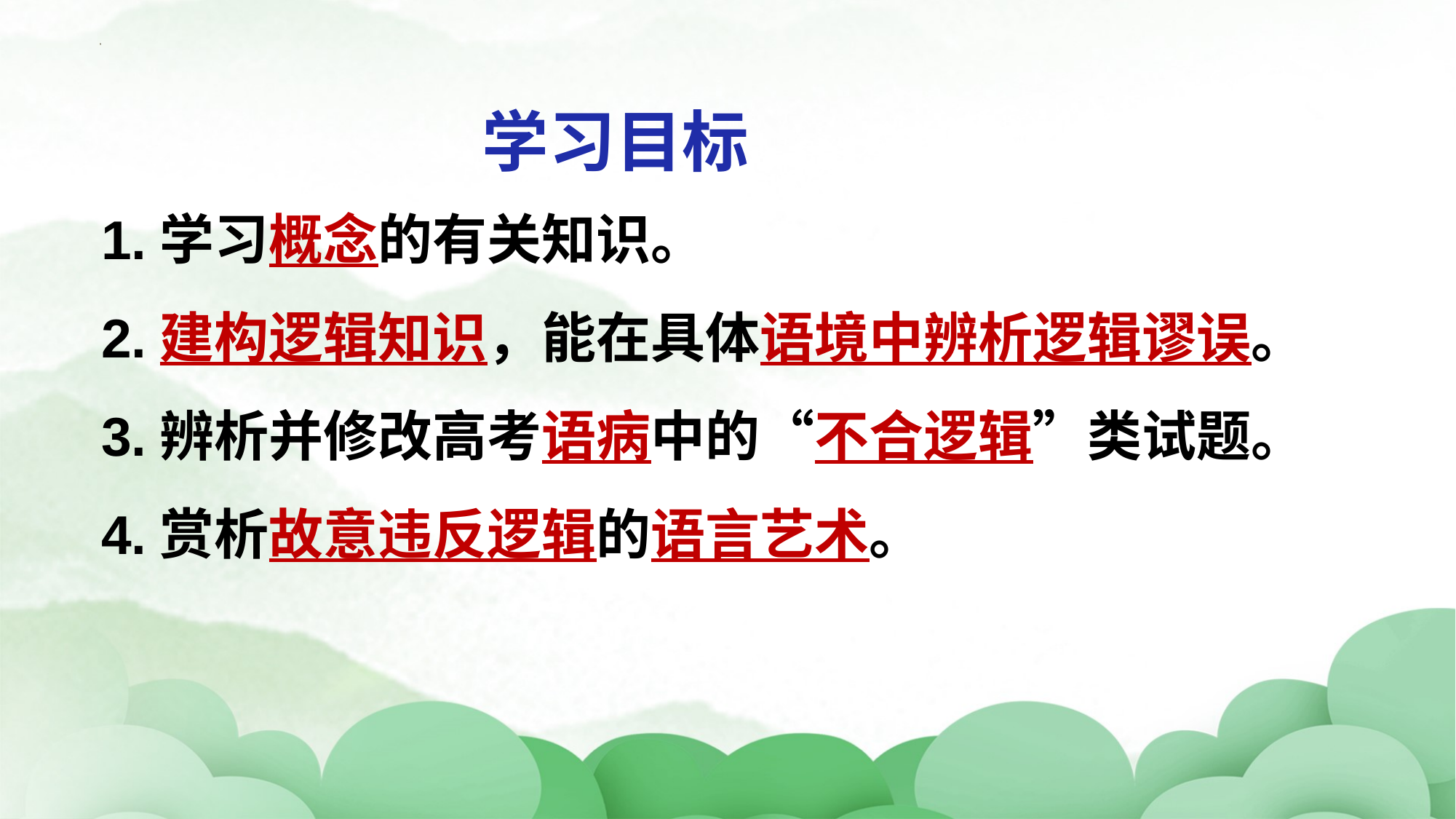

学习目标
1.学习概念的有关知识。
2.建构逻辑知识，能在具体语境中辨析逻辑谬误。
3.辨析并修改高考语病中的“不合逻辑”类试题。
4.赏析故意违反逻辑的语言艺术。